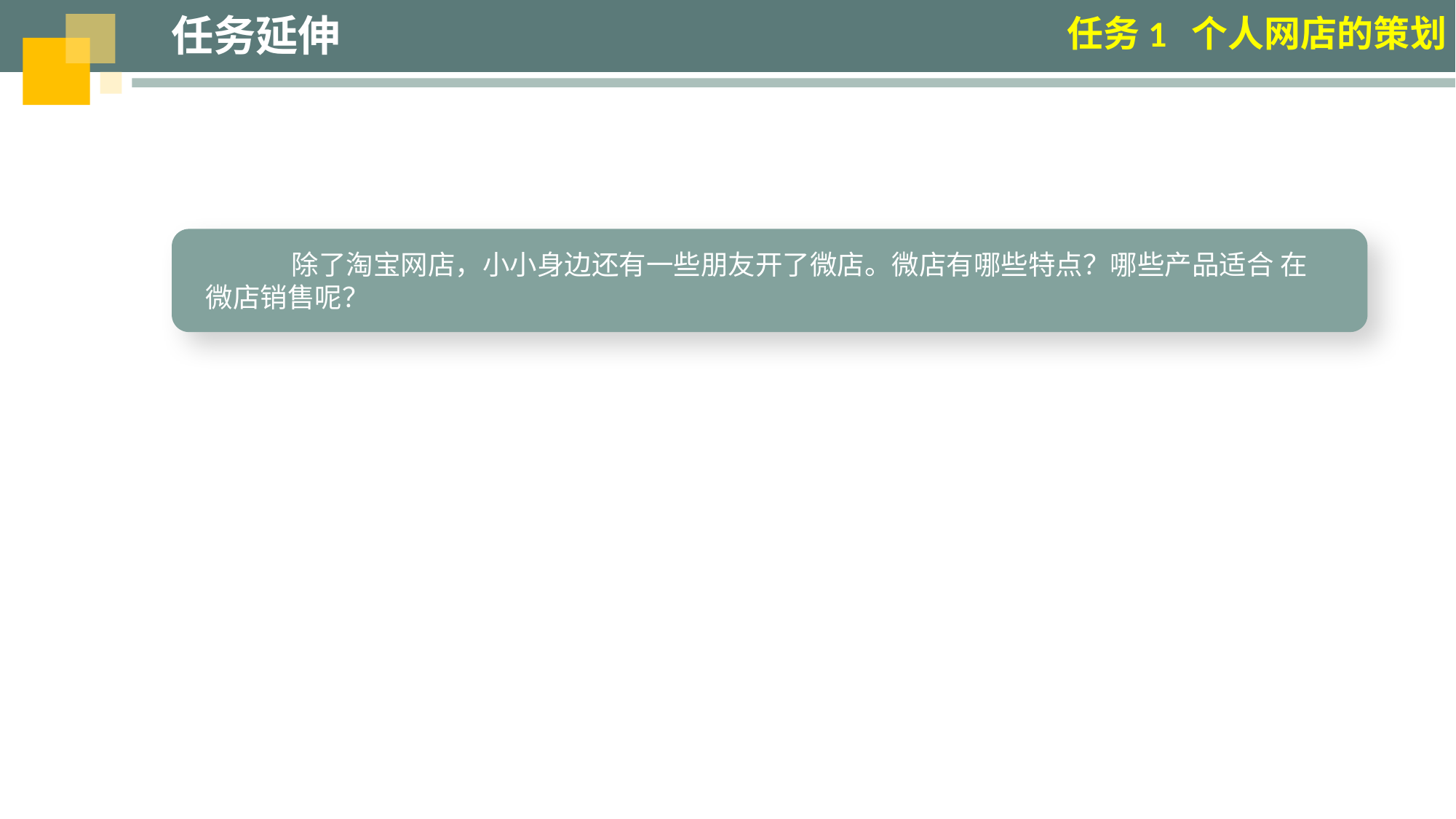

任务延伸
任务1  个人网店的策划

除了淘宝网店，小小身边还有一些朋友开了微店。微店有哪些特点？哪些产品适合 在微店销售呢？